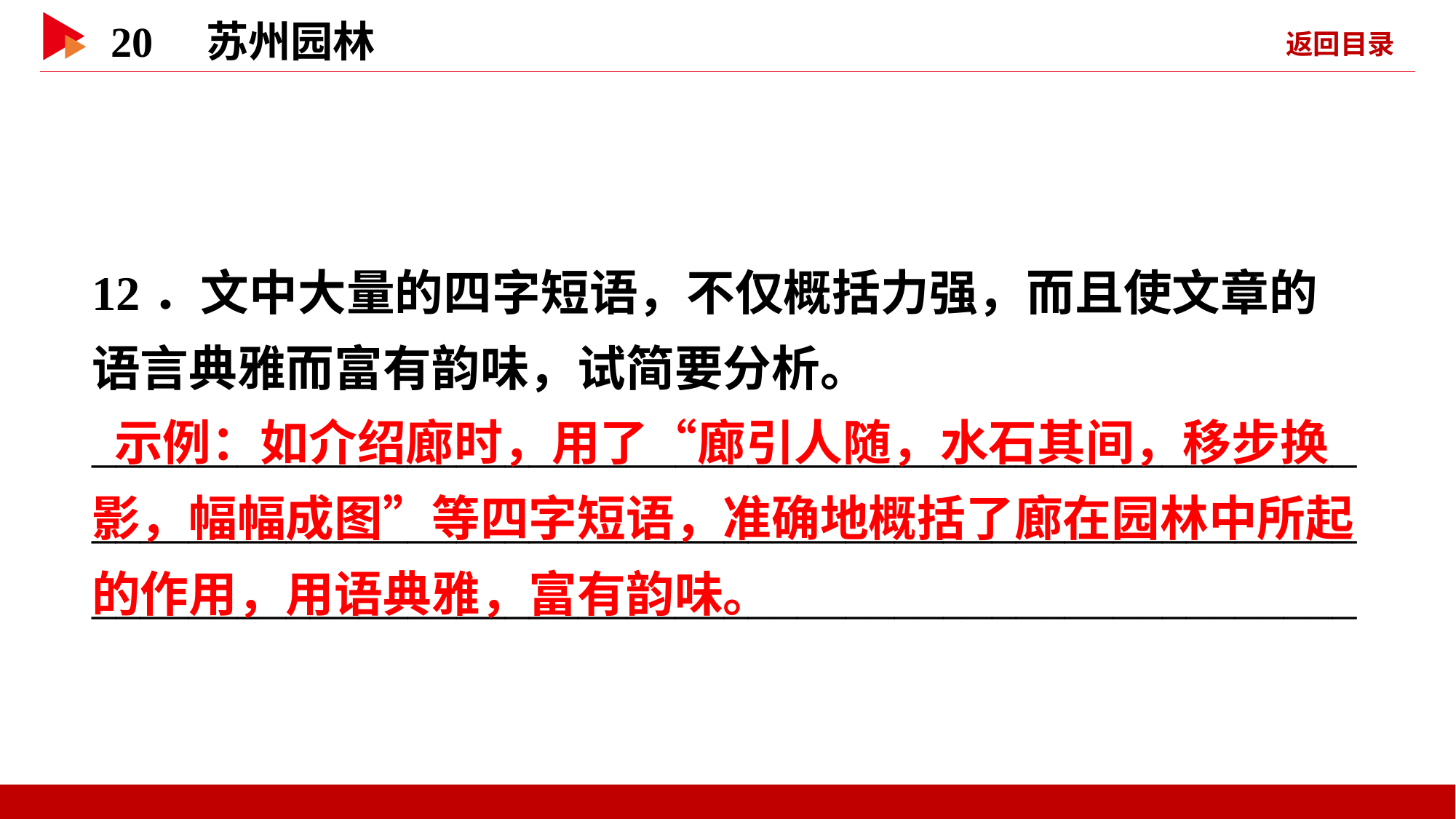

12．文中大量的四字短语，不仅概括力强，而且使文章的语言典雅而富有韵味，试简要分析。
____________________________________________________________________________________________________________________________________________________________
 示例：如介绍廊时，用了“廊引人随，水石其间，移步换影，幅幅成图”等四字短语，准确地概括了廊在园林中所起的作用，用语典雅，富有韵味。